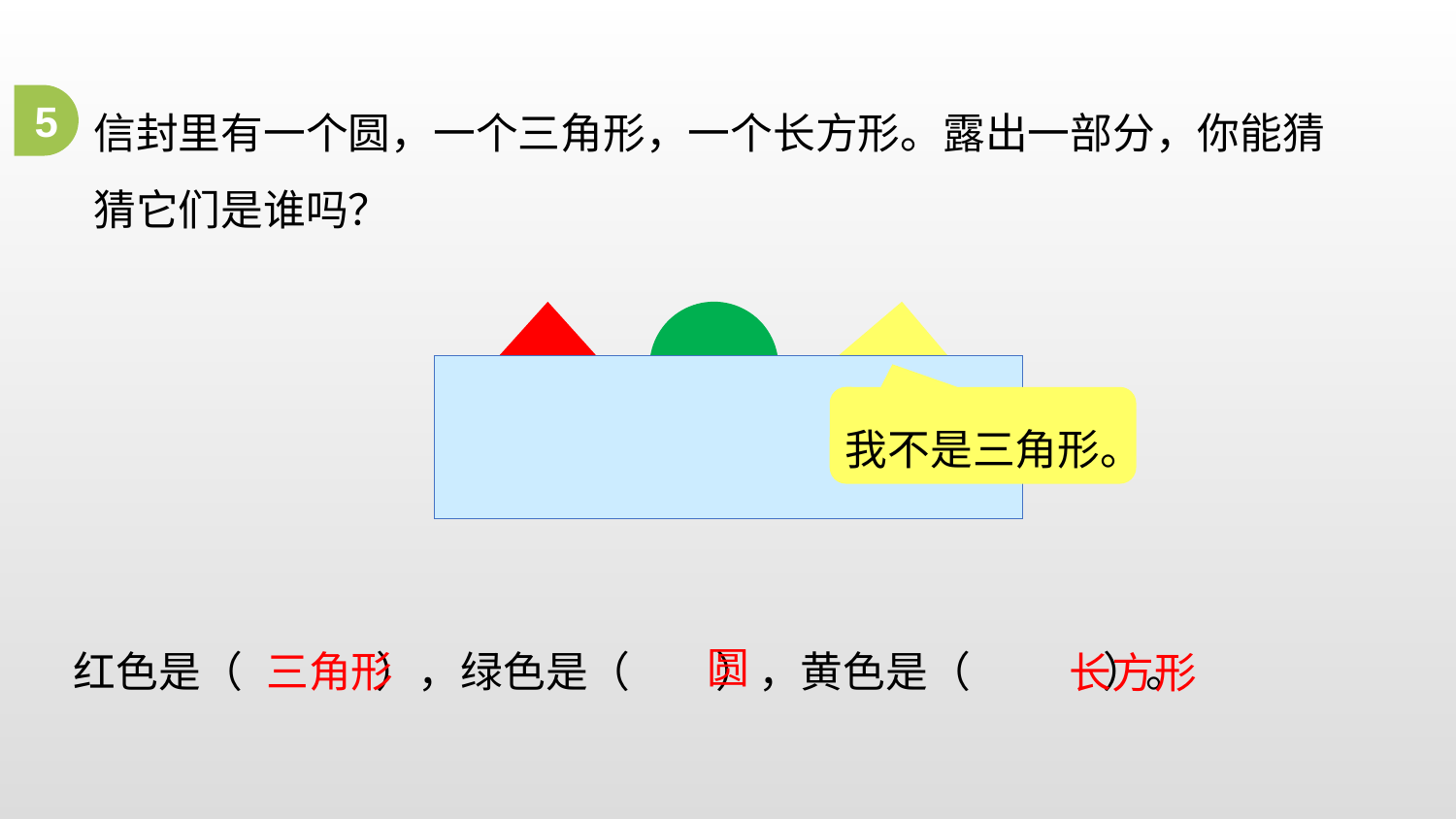

信封里有一个圆，一个三角形，一个长方形。露出一部分，你能猜猜它们是谁吗？
5

我不是三角形。
红色是（              ），绿色是（         ），黄色是（              ）。
圆
三角形
长方形